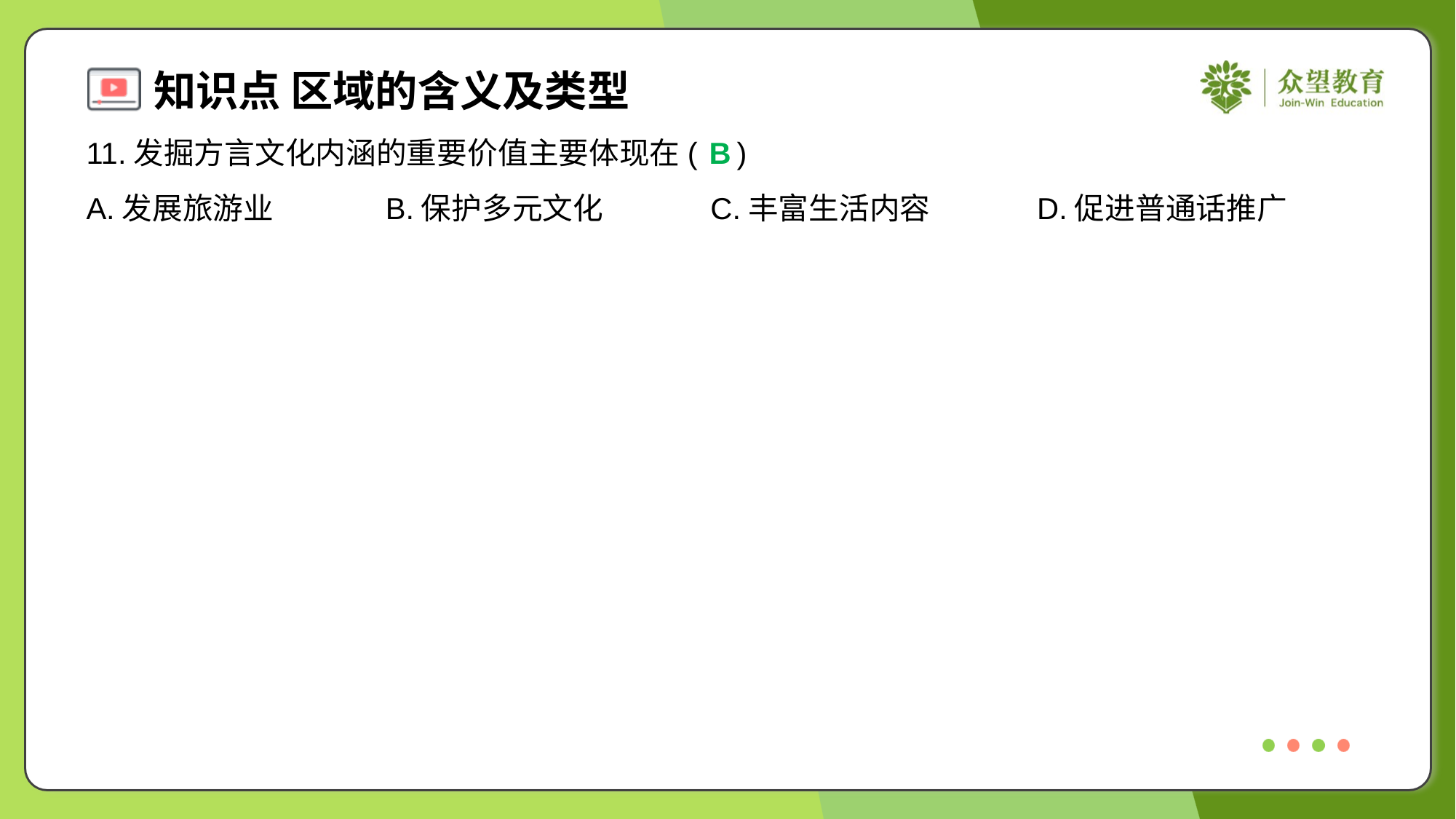

11.发掘方言文化内涵的重要价值主要体现在(     )
B
A.发展旅游业	B.保护多元文化	C.丰富生活内容	D.促进普通话推广